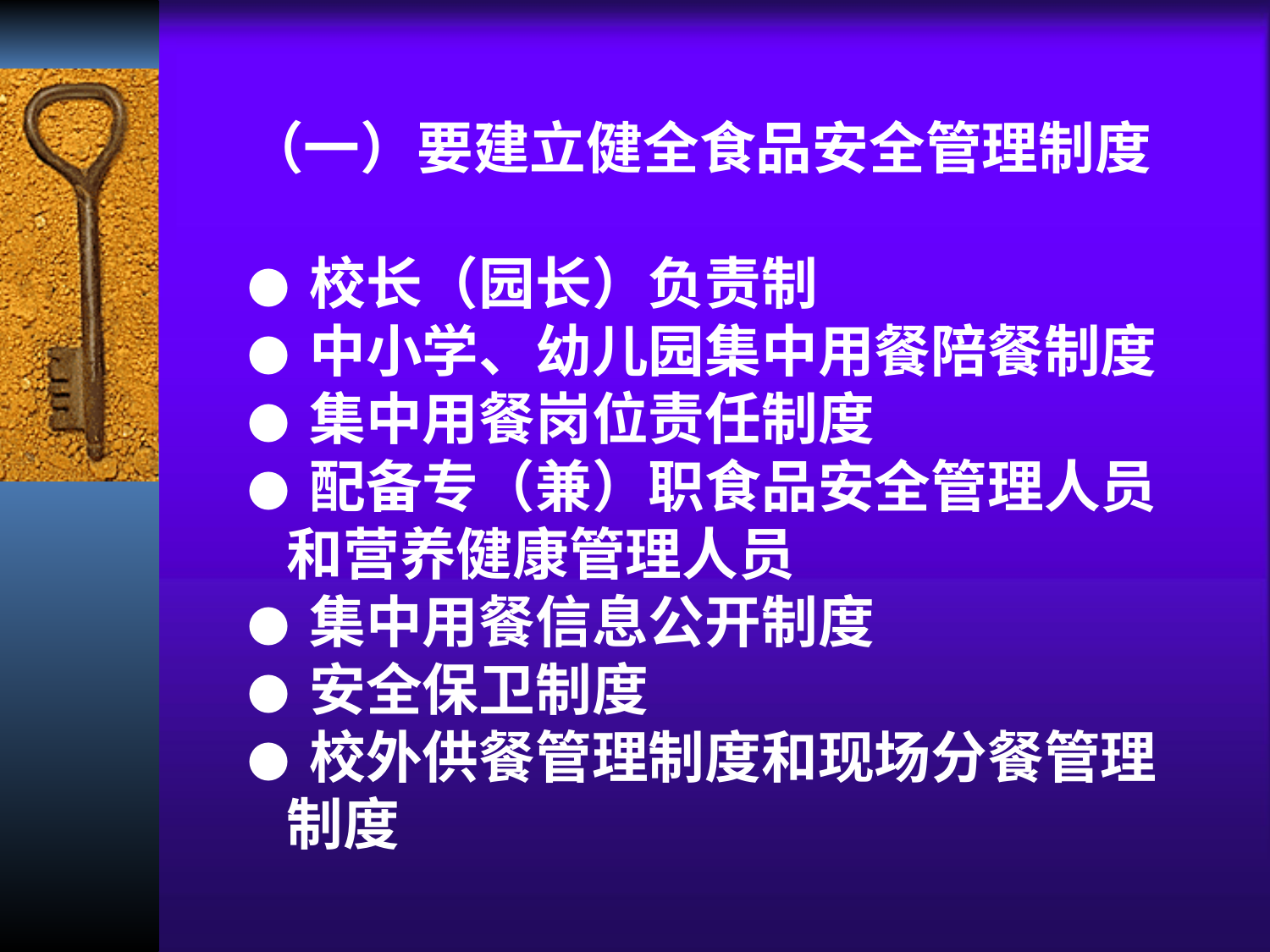

（一）要建立健全食品安全管理制度

● 校长（园长）负责制
● 中小学、幼儿园集中用餐陪餐制度
● 集中用餐岗位责任制度
● 配备专（兼）职食品安全管理人员
  和营养健康管理人员
● 集中用餐信息公开制度
● 安全保卫制度
● 校外供餐管理制度和现场分餐管理
  制度